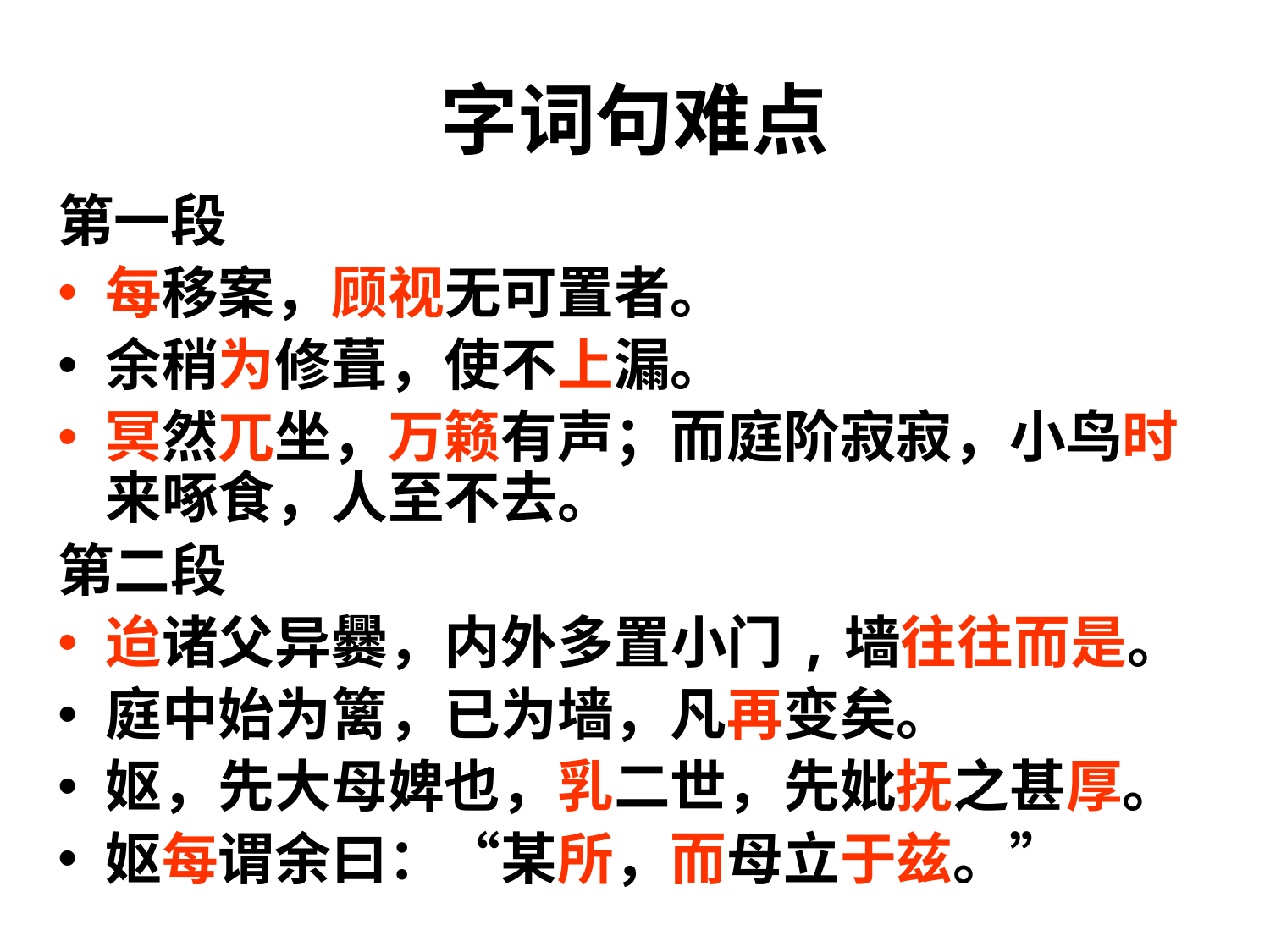

# 字词句难点
第一段
每移案，顾视无可置者。
余稍为修葺，使不上漏。
冥然兀坐，万籁有声；而庭阶寂寂，小鸟时来啄食，人至不去。
第二段
迨诸父异爨，内外多置小门,墙往往而是。
庭中始为篱，已为墙，凡再变矣。
妪，先大母婢也，乳二世，先妣抚之甚厚。
妪每谓余曰：“某所，而母立于兹。”